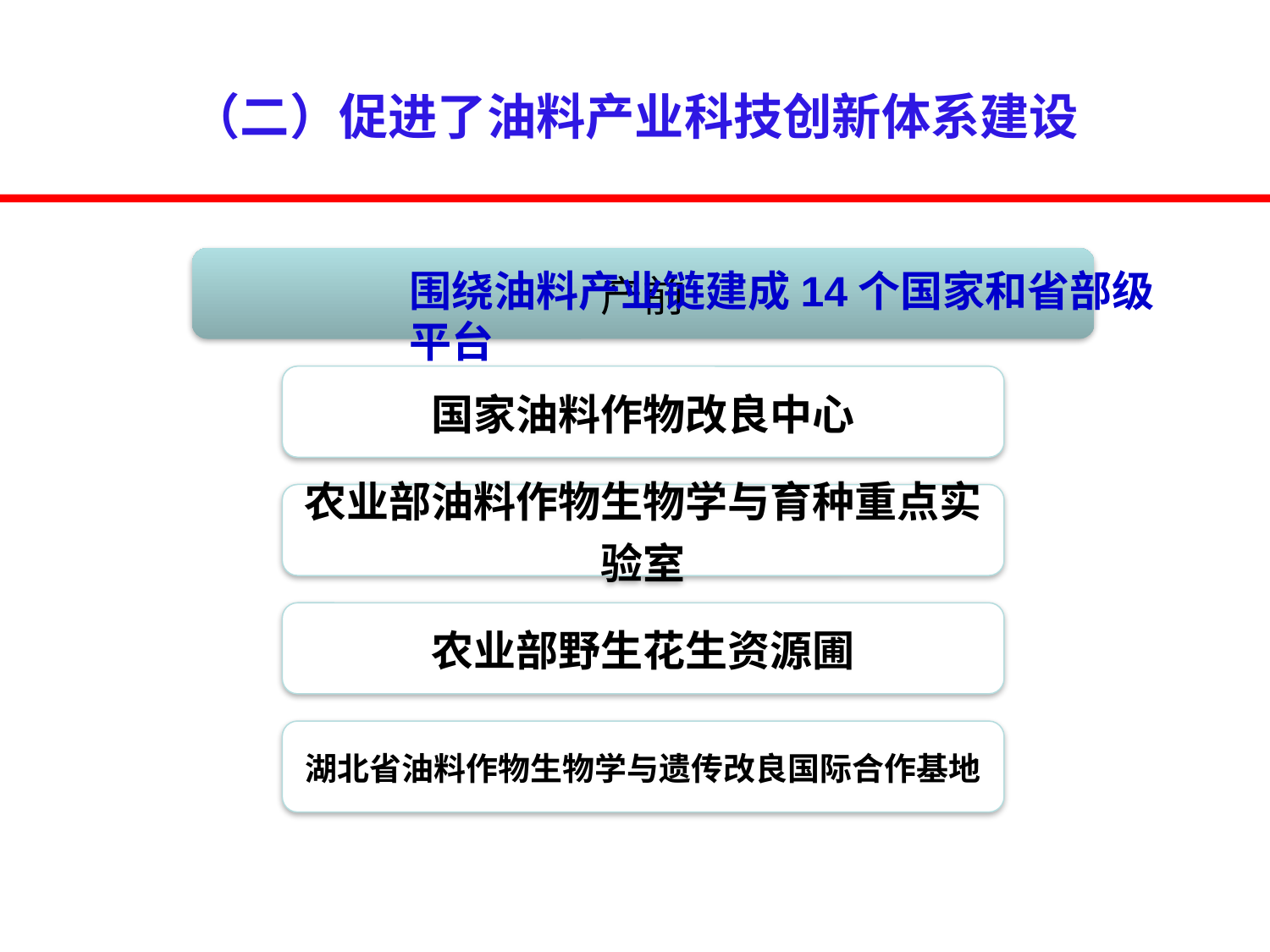

（二）促进了油料产业科技创新体系建设

产前
国家油料作物改良中心
农业部油料作物生物学与育种重点实验室
农业部野生花生资源圃
湖北省油料作物生物学与遗传改良国际合作基地
围绕油料产业链建成14个国家和省部级平台